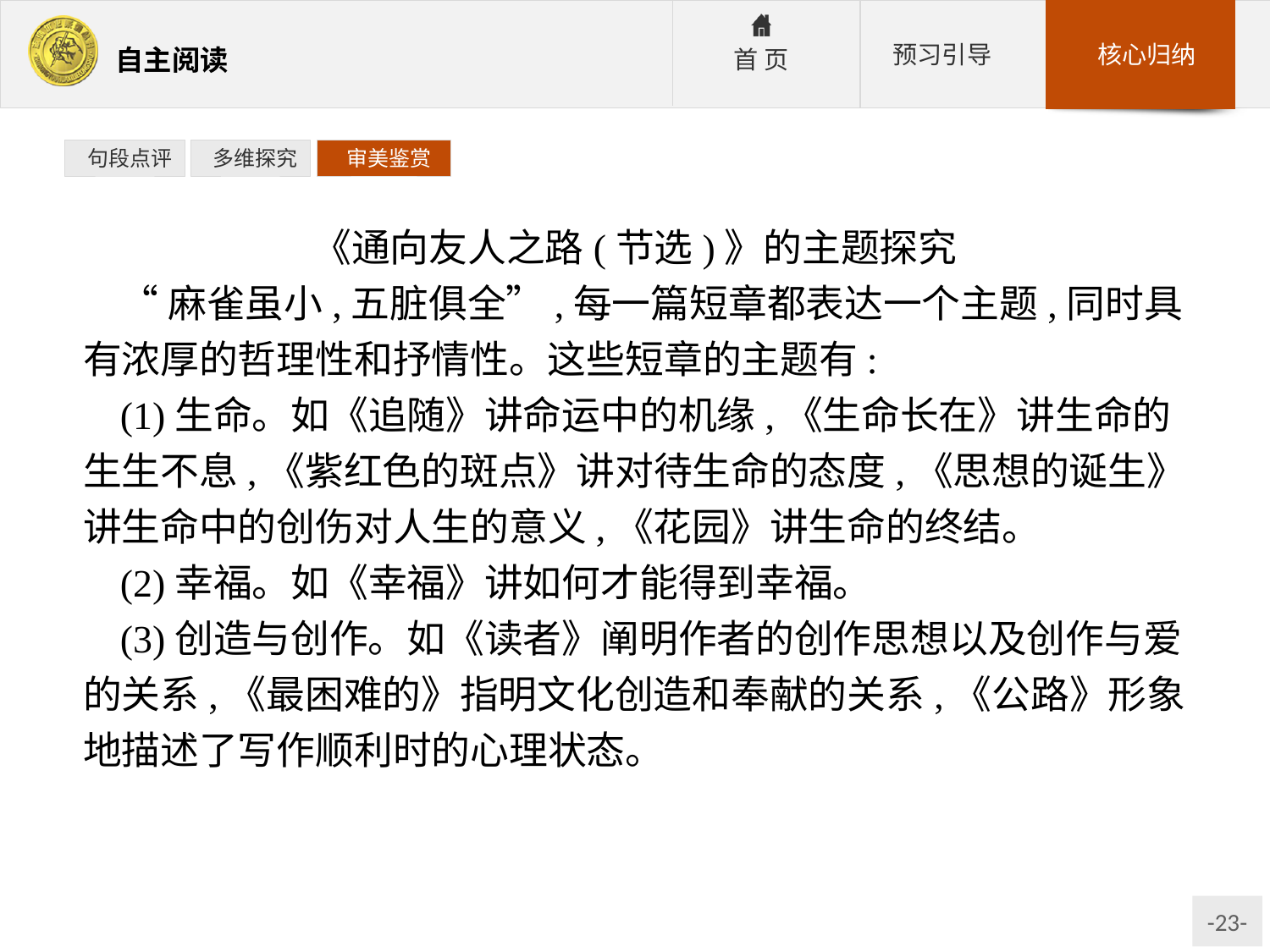

句段点评
 多维探究
 审美鉴赏
《通向友人之路(节选)》的主题探究
“麻雀虽小,五脏俱全”,每一篇短章都表达一个主题,同时具有浓厚的哲理性和抒情性。这些短章的主题有:
(1)生命。如《追随》讲命运中的机缘,《生命长在》讲生命的生生不息,《紫红色的斑点》讲对待生命的态度,《思想的诞生》讲生命中的创伤对人生的意义,《花园》讲生命的终结。
(2)幸福。如《幸福》讲如何才能得到幸福。
(3)创造与创作。如《读者》阐明作者的创作思想以及创作与爱的关系,《最困难的》指明文化创造和奉献的关系,《公路》形象地描述了写作顺利时的心理状态。